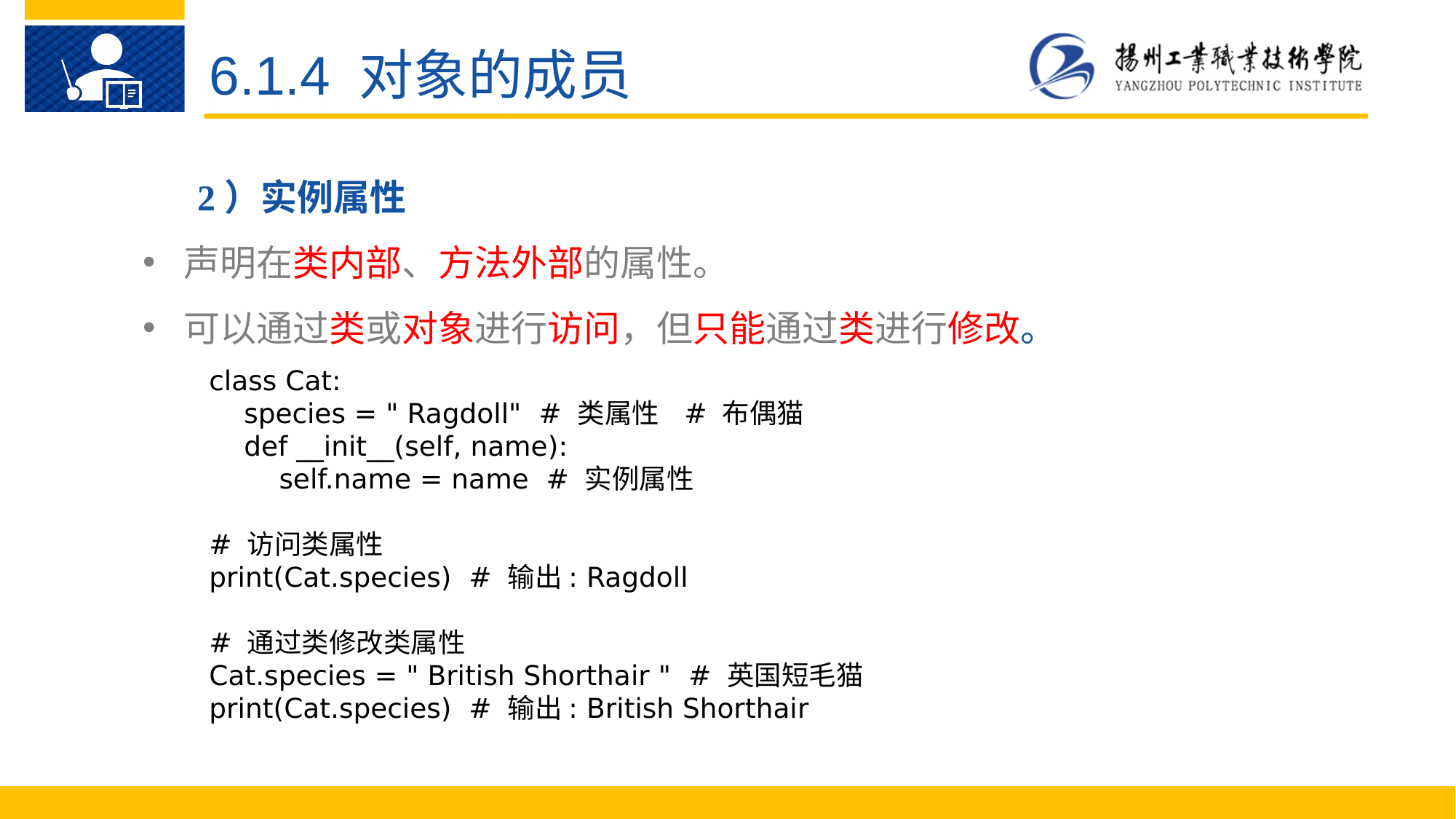

6.1.4 对象的成员
2）实例属性
声明在类内部、方法外部的属性。
可以通过类或对象进行访问，但只能通过类进行修改。
Python 语 言 的 优 点
class Cat:
    species = " Ragdoll"  # 类属性   # 布偶猫
    def __init__(self, name):
        self.name = name  # 实例属性

# 访问类属性
print(Cat.species)  # 输出: Ragdoll

# 通过类修改类属性
Cat.species = " British Shorthair "  # 英国短毛猫
print(Cat.species)  # 输出: British Shorthair